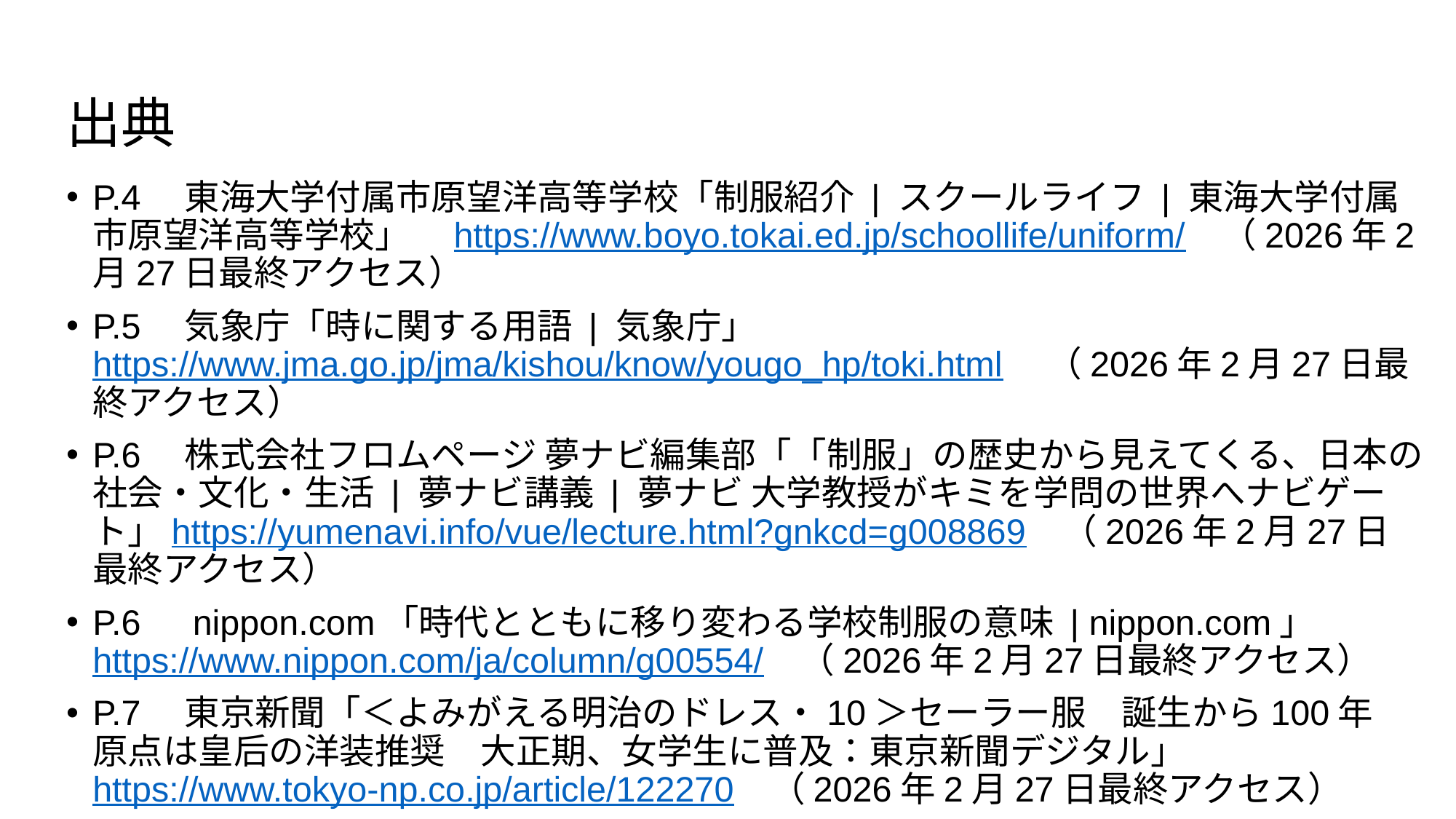

# 出典
P.4　東海大学付属市原望洋高等学校「制服紹介 | スクールライフ | 東海大学付属市原望洋高等学校」　https://www.boyo.tokai.ed.jp/schoollife/uniform/　（2026年2月27日最終アクセス）
P.5　気象庁「時に関する用語 | 気象庁」https://www.jma.go.jp/jma/kishou/know/yougo_hp/toki.html　 （2026年2月27日最終アクセス）
P.6　株式会社フロムページ 夢ナビ編集部「「制服」の歴史から見えてくる、日本の社会・文化・生活 | 夢ナビ講義 | 夢ナビ 大学教授がキミを学問の世界へナビゲート」https://yumenavi.info/vue/lecture.html?gnkcd=g008869　（2026年2月27日最終アクセス）
P.6　nippon.com「時代とともに移り変わる学校制服の意味 | nippon.com」https://www.nippon.com/ja/column/g00554/　（2026年2月27日最終アクセス）
P.7　東京新聞「＜よみがえる明治のドレス・10＞セーラー服　誕生から100年　原点は皇后の洋装推奨　大正期、女学生に普及：東京新聞デジタル」https://www.tokyo-np.co.jp/article/122270　（2026年2月27日最終アクセス）